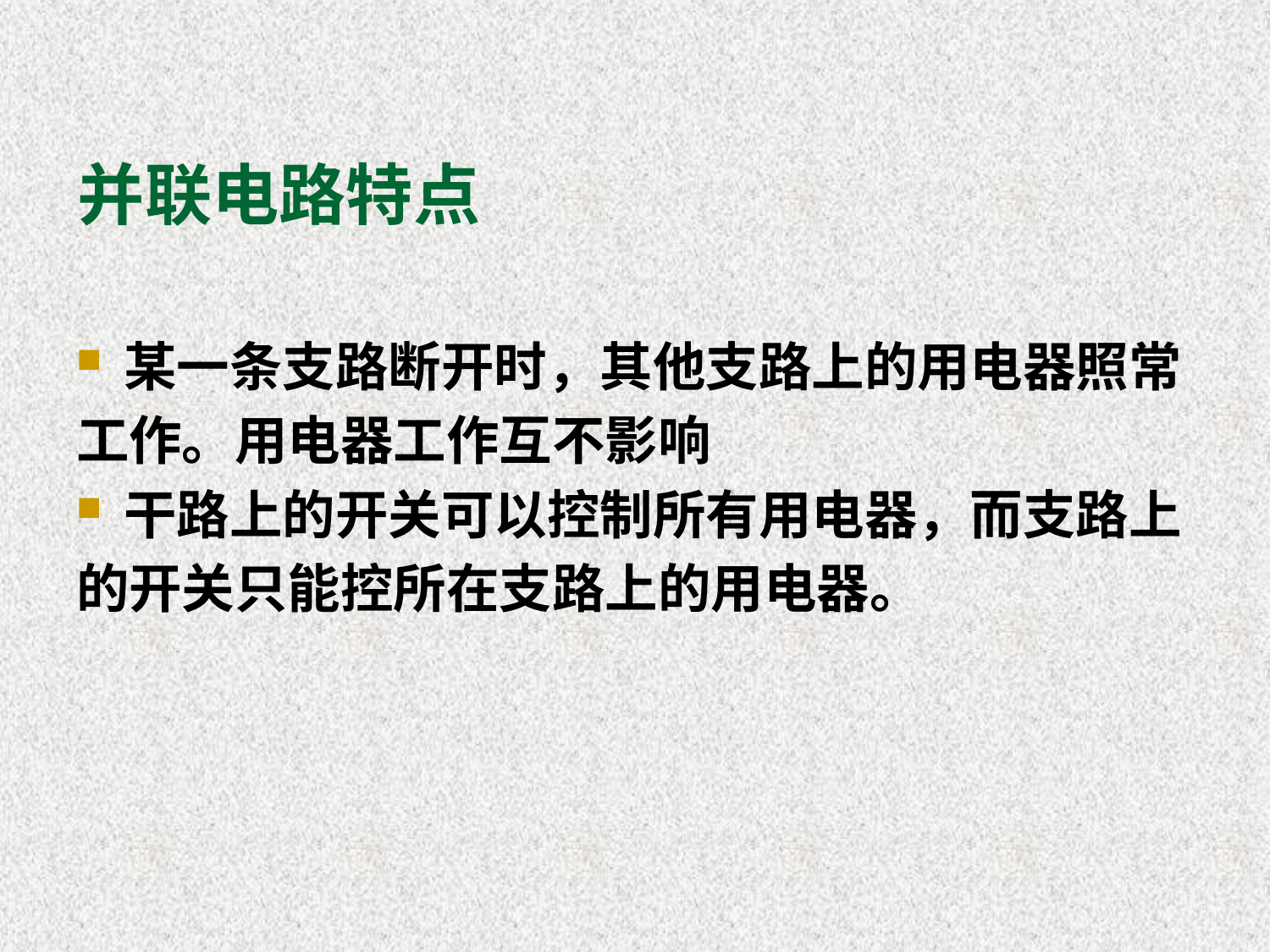

# 并联电路特点
某一条支路断开时，其他支路上的用电器照常
工作。用电器工作互不影响
干路上的开关可以控制所有用电器，而支路上
的开关只能控所在支路上的用电器。